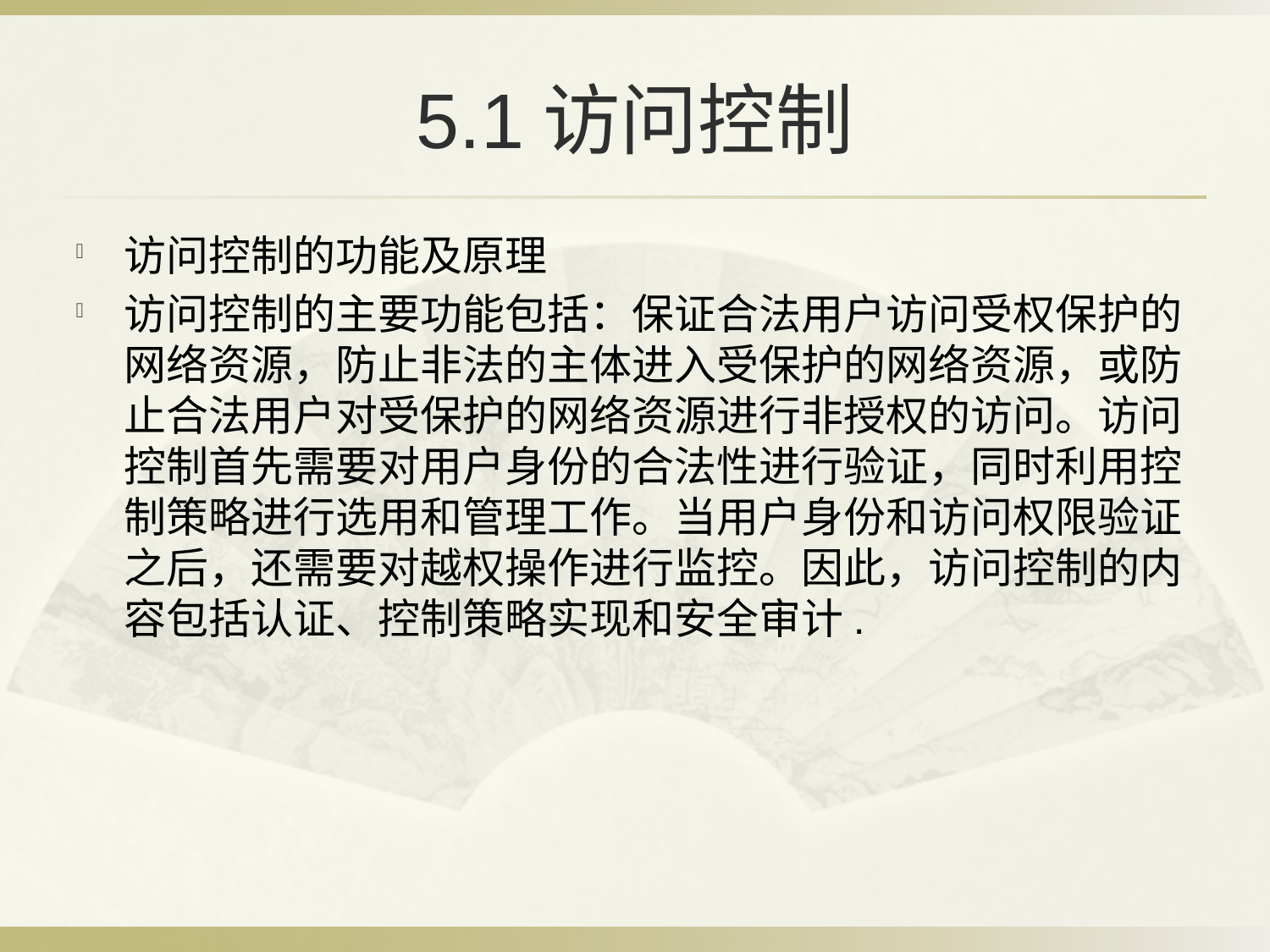

# 5.1访问控制
访问控制的功能及原理
访问控制的主要功能包括：保证合法用户访问受权保护的网络资源，防止非法的主体进入受保护的网络资源，或防止合法用户对受保护的网络资源进行非授权的访问。访问控制首先需要对用户身份的合法性进行验证，同时利用控制策略进行选用和管理工作。当用户身份和访问权限验证之后，还需要对越权操作进行监控。因此，访问控制的内容包括认证、控制策略实现和安全审计.